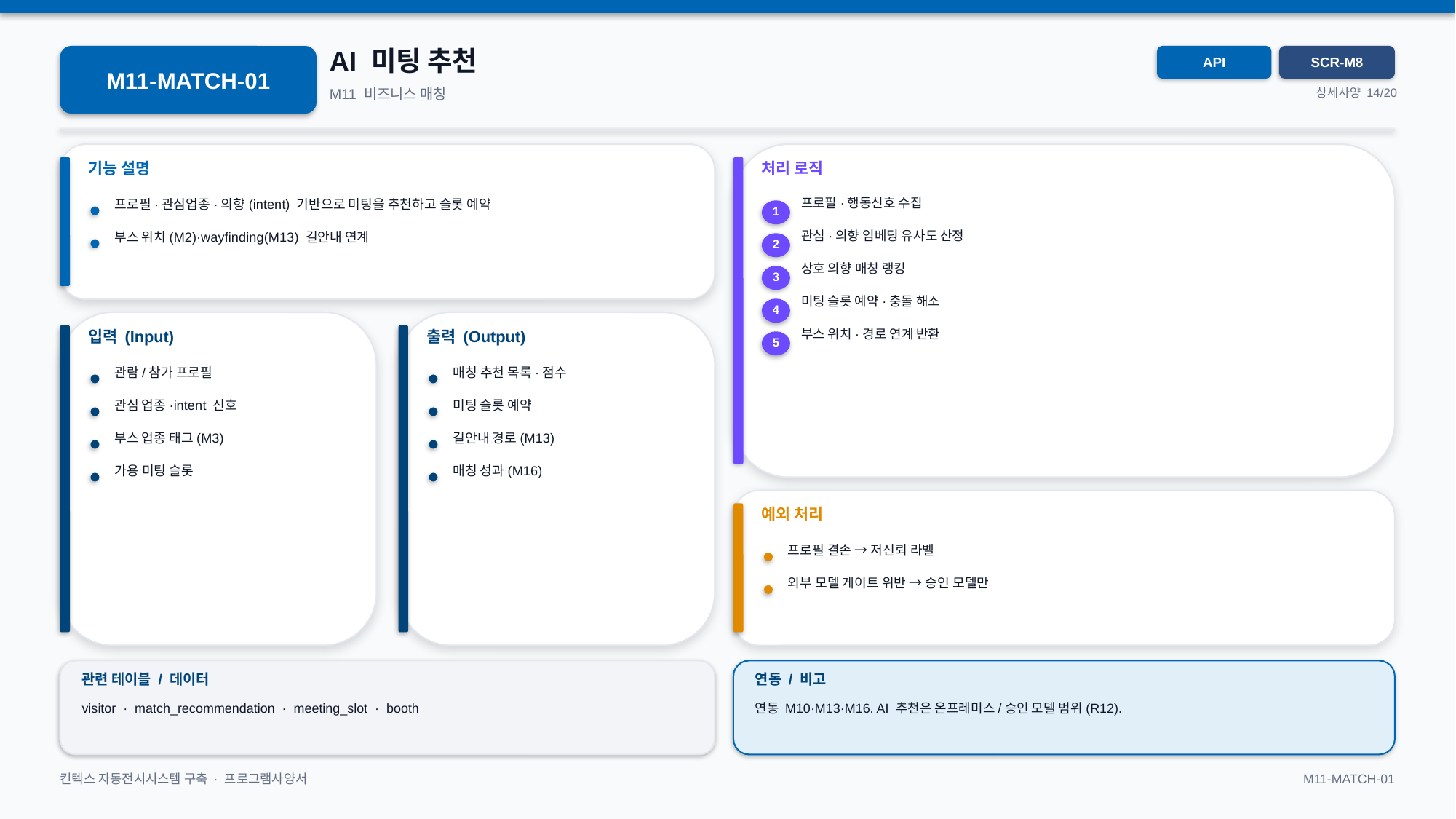

AI 미팅 추천

M11-MATCH-01

API

SCR-M8
M11 비즈니스 매칭
상세사양 14/20

기능 설명
처리 로직
프로필·행동신호 수집
프로필·관심업종·의향(intent) 기반으로 미팅을 추천하고 슬롯 예약
1

관심·의향 임베딩 유사도 산정
부스 위치(M2)·wayfinding(M13) 길안내 연계
2

상호 의향 매칭 랭킹
3

미팅 슬롯 예약·충돌 해소
4

입력 (Input)
출력 (Output)
부스 위치·경로 연계 반환
5

관람/참가 프로필
매칭 추천 목록·점수

관심 업종·intent 신호
미팅 슬롯 예약

부스 업종 태그(M3)
길안내 경로(M13)

가용 미팅 슬롯
매칭 성과(M16)

예외 처리
프로필 결손 → 저신뢰 라벨

외부 모델 게이트 위반 → 승인 모델만

관련 테이블 / 데이터
연동 / 비고
visitor  ·  match_recommendation  ·  meeting_slot  ·  booth
연동 M10·M13·M16. AI 추천은 온프레미스/승인 모델 범위(R12).
킨텍스 자동전시시스템 구축 · 프로그램사양서
M11-MATCH-01